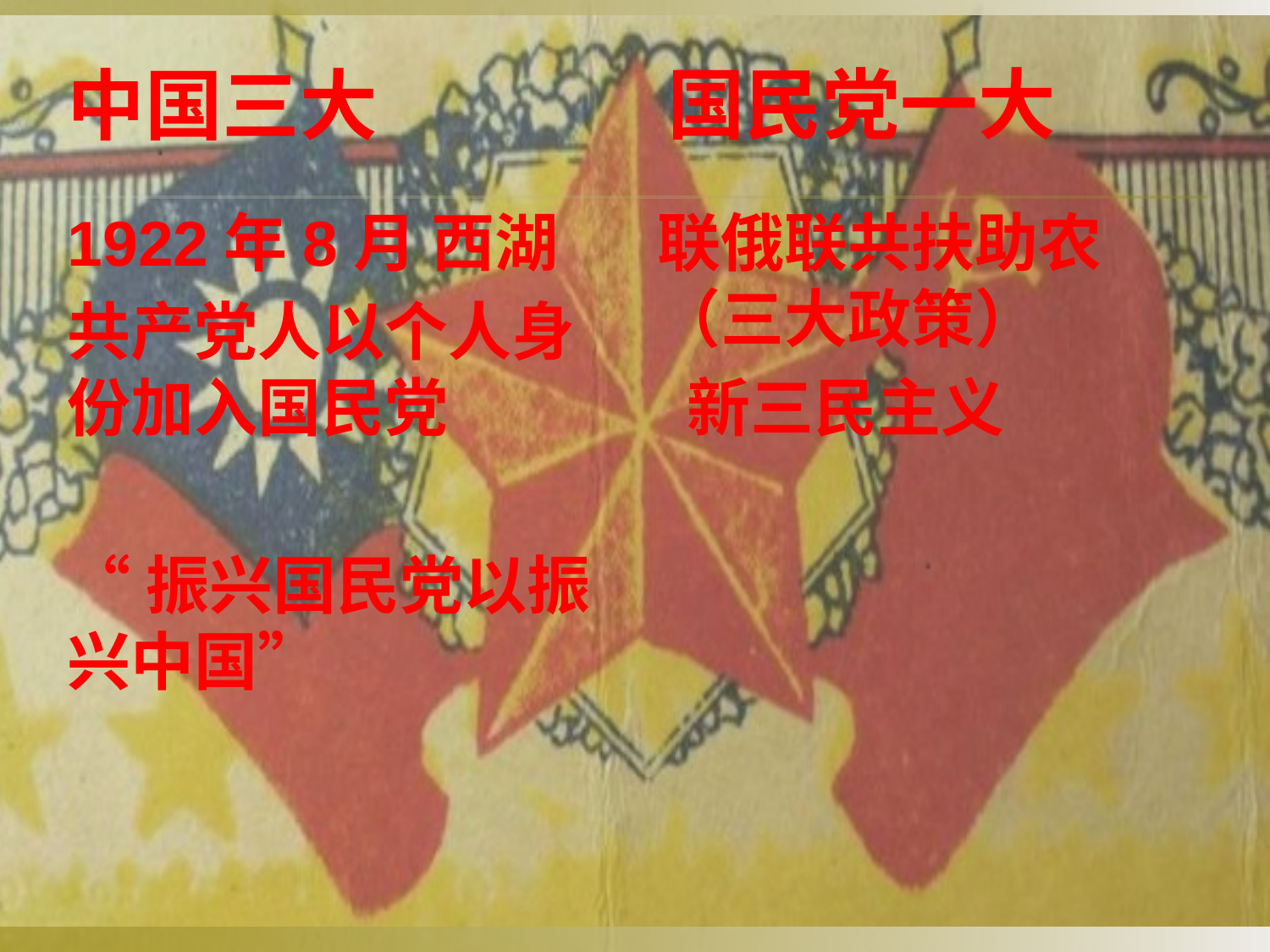

中国三大
国民党一大
1922年8月 西湖
共产党人以个人身份加入国民党

“振兴国民党以振兴中国”
联俄联共扶助农（三大政策）
 新三民主义